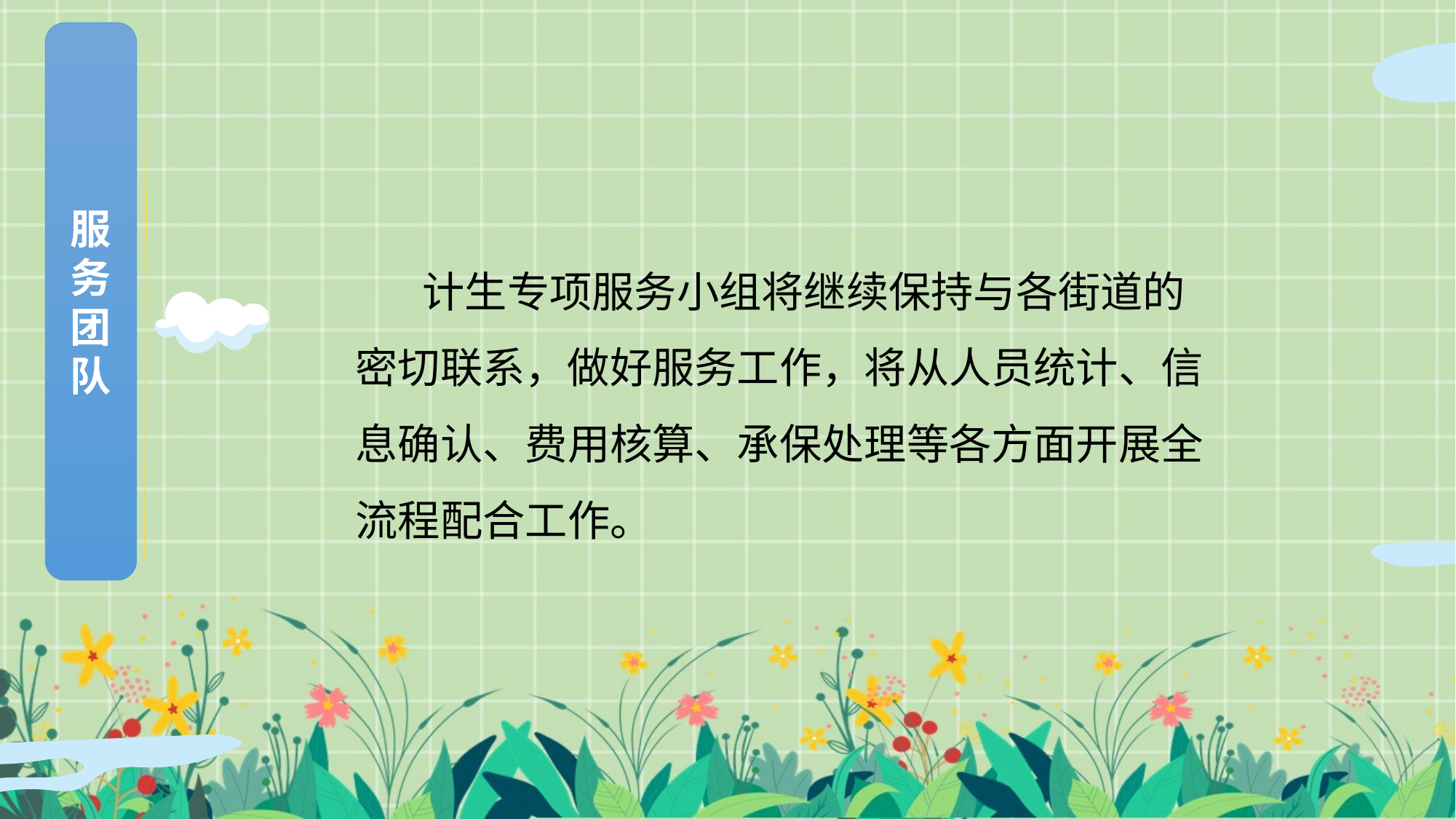

服务团队

      计生专项服务小组将继续保持与各街道的密切联系，做好服务工作，将从人员统计、信息确认、费用核算、承保处理等各方面开展全流程配合工作。